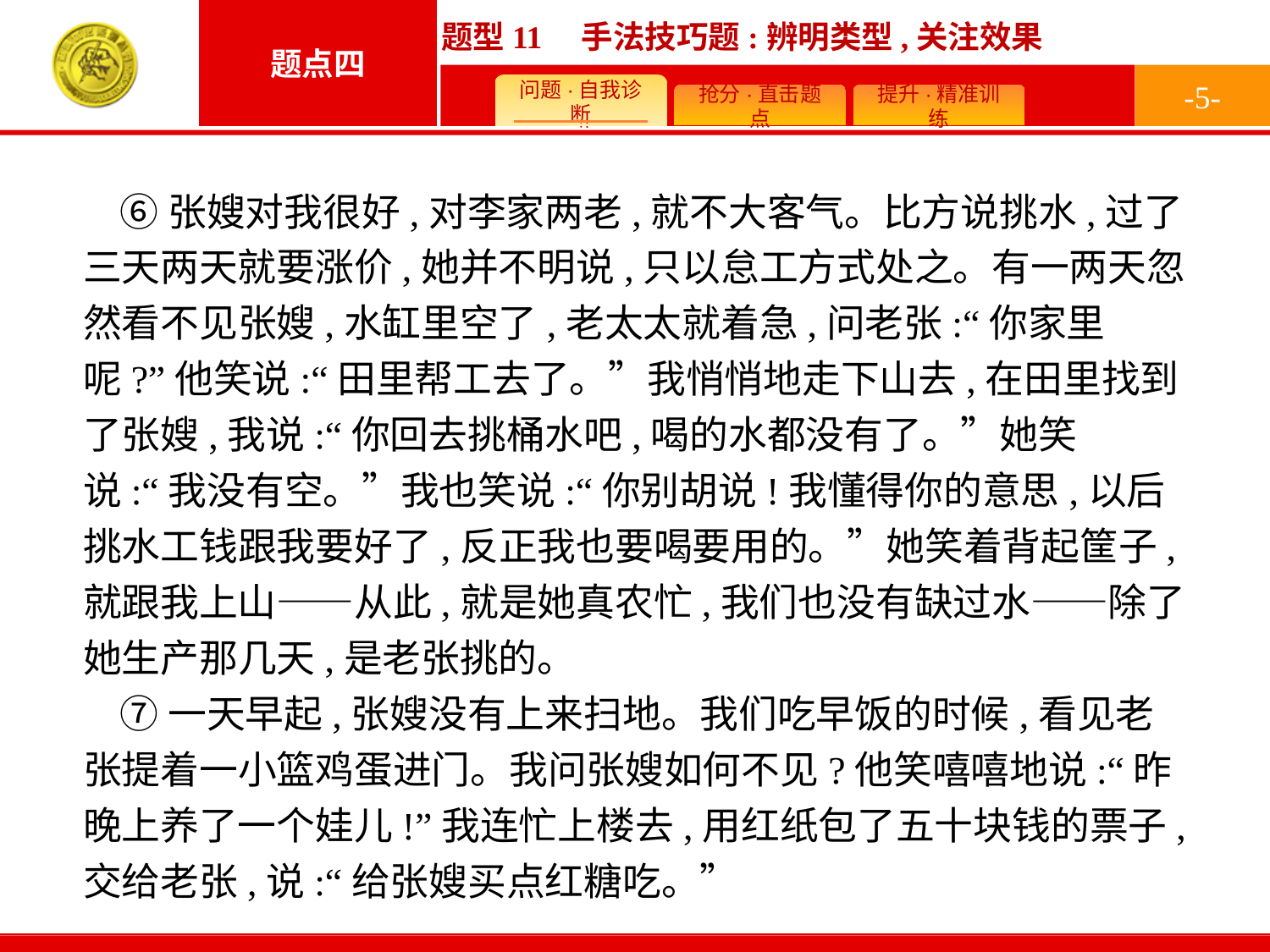

-5-
⑥张嫂对我很好,对李家两老,就不大客气。比方说挑水,过了三天两天就要涨价,她并不明说,只以怠工方式处之。有一两天忽然看不见张嫂,水缸里空了,老太太就着急,问老张:“你家里呢?”他笑说:“田里帮工去了。”我悄悄地走下山去,在田里找到了张嫂,我说:“你回去挑桶水吧,喝的水都没有了。”她笑说:“我没有空。”我也笑说:“你别胡说!我懂得你的意思,以后挑水工钱跟我要好了,反正我也要喝要用的。”她笑着背起筐子,就跟我上山——从此,就是她真农忙,我们也没有缺过水——除了她生产那几天,是老张挑的。
⑦一天早起,张嫂没有上来扫地。我们吃早饭的时候,看见老张提着一小篮鸡蛋进门。我问张嫂如何不见?他笑嘻嘻地说:“昨晚上养了一个娃儿!”我连忙上楼去,用红纸包了五十块钱的票子,交给老张,说:“给张嫂买点红糖吃。”